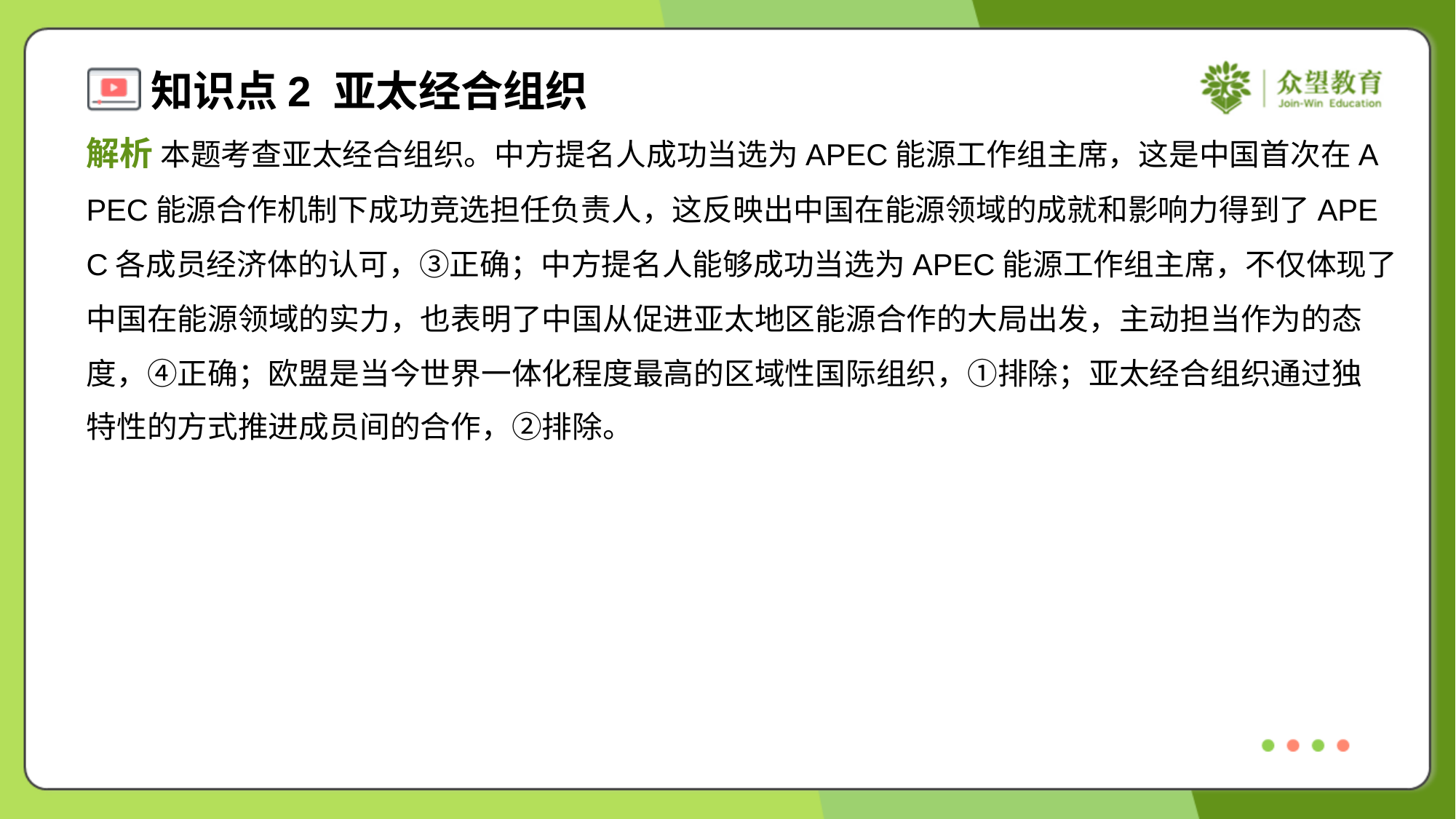

解析 本题考查亚太经合组织。中方提名人成功当选为APEC能源工作组主席，这是中国首次在A
PEC能源合作机制下成功竞选担任负责人，这反映出中国在能源领域的成就和影响力得到了APE
C各成员经济体的认可，③正确；中方提名人能够成功当选为APEC能源工作组主席，不仅体现了
中国在能源领域的实力，也表明了中国从促进亚太地区能源合作的大局出发，主动担当作为的态
度，④正确；欧盟是当今世界一体化程度最高的区域性国际组织，①排除；亚太经合组织通过独
特性的方式推进成员间的合作，②排除。